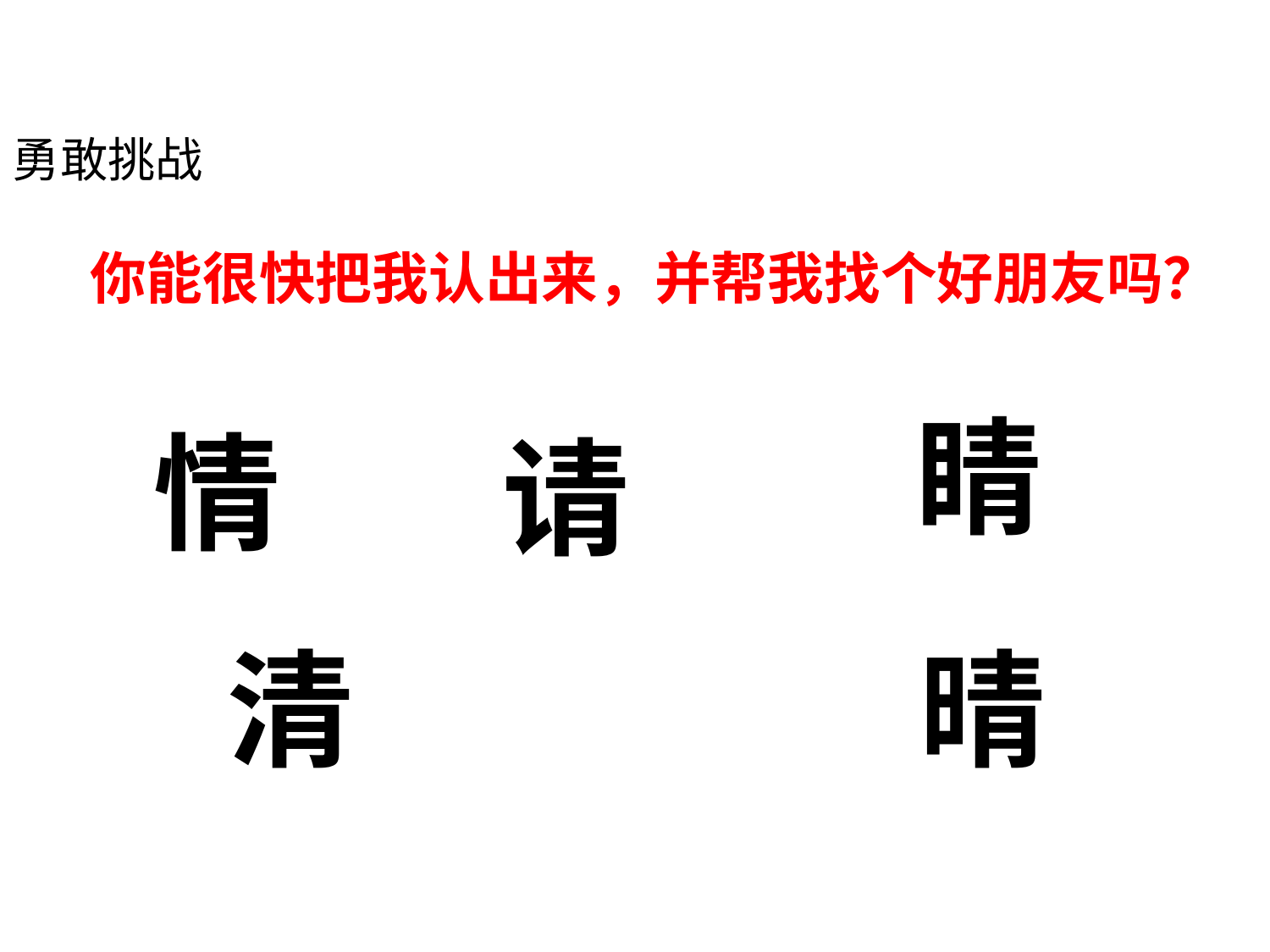

勇敢挑战
你能很快把我认出来，并帮我找个好朋友吗？
睛
情
请
清
晴